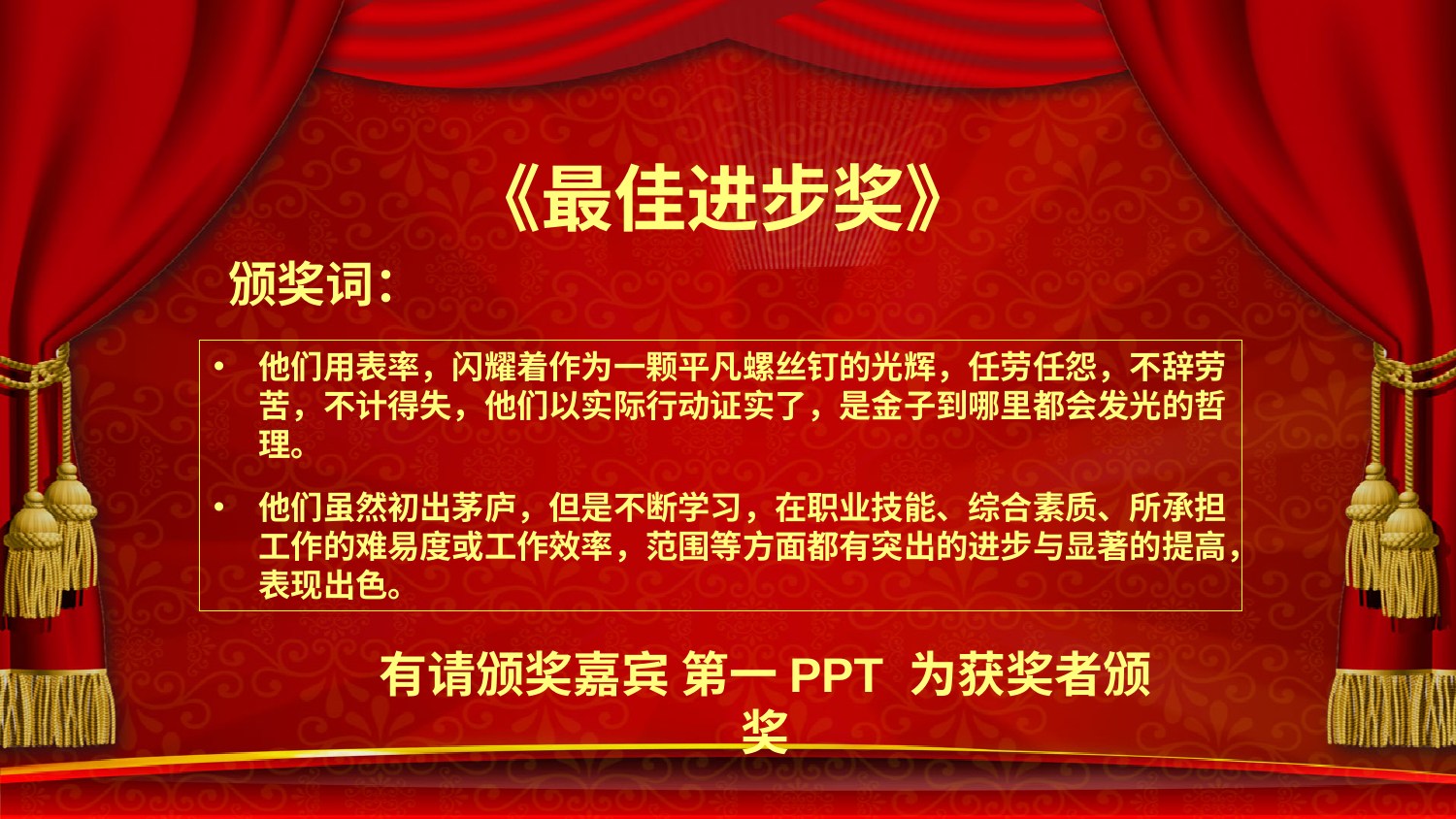

《最佳进步奖》
颁奖词：
他们用表率，闪耀着作为一颗平凡螺丝钉的光辉，任劳任怨，不辞劳苦，不计得失，他们以实际行动证实了，是金子到哪里都会发光的哲理。
他们虽然初出茅庐，但是不断学习，在职业技能、综合素质、所承担工作的难易度或工作效率，范围等方面都有突出的进步与显著的提高，表现出色。
有请颁奖嘉宾 第一PPT 为获奖者颁奖